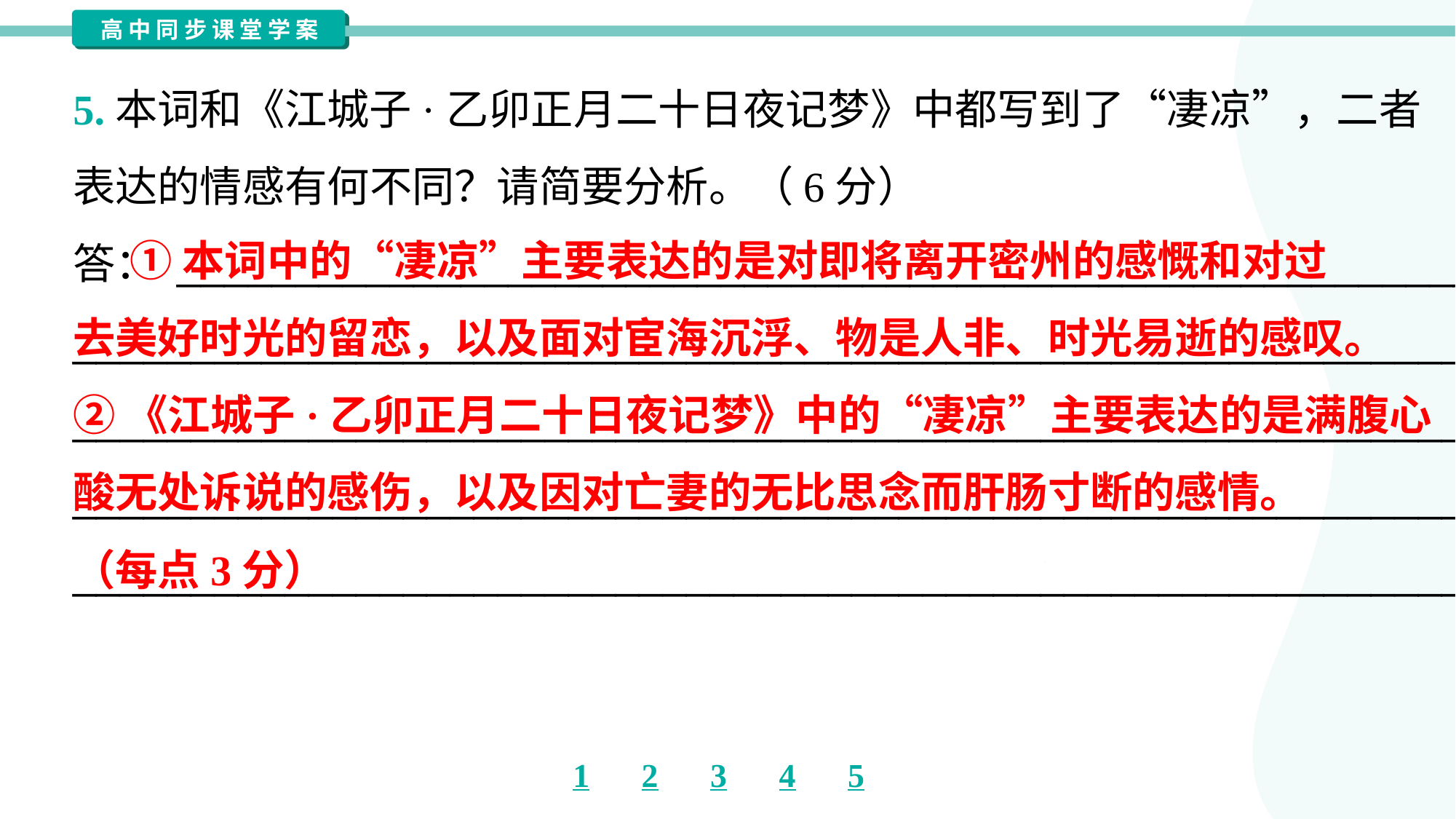

5.本词和《江城子·乙卯正月二十日夜记梦》中都写到了“凄凉”，二者
表达的情感有何不同？请简要分析。（6分）
答： ________________________________________________________
_____________________________________________________________
_____________________________________________________________
_____________________________________________________________
_____________________________________________________________
      ①本词中的“凄凉”主要表达的是对即将离开密州的感慨和对过
去美好时光的留恋，以及面对宦海沉浮、物是人非、时光易逝的感叹。
②《江城子·乙卯正月二十日夜记梦》中的“凄凉”主要表达的是满腹心
酸无处诉说的感伤，以及因对亡妻的无比思念而肝肠寸断的感情。
（每点3分）